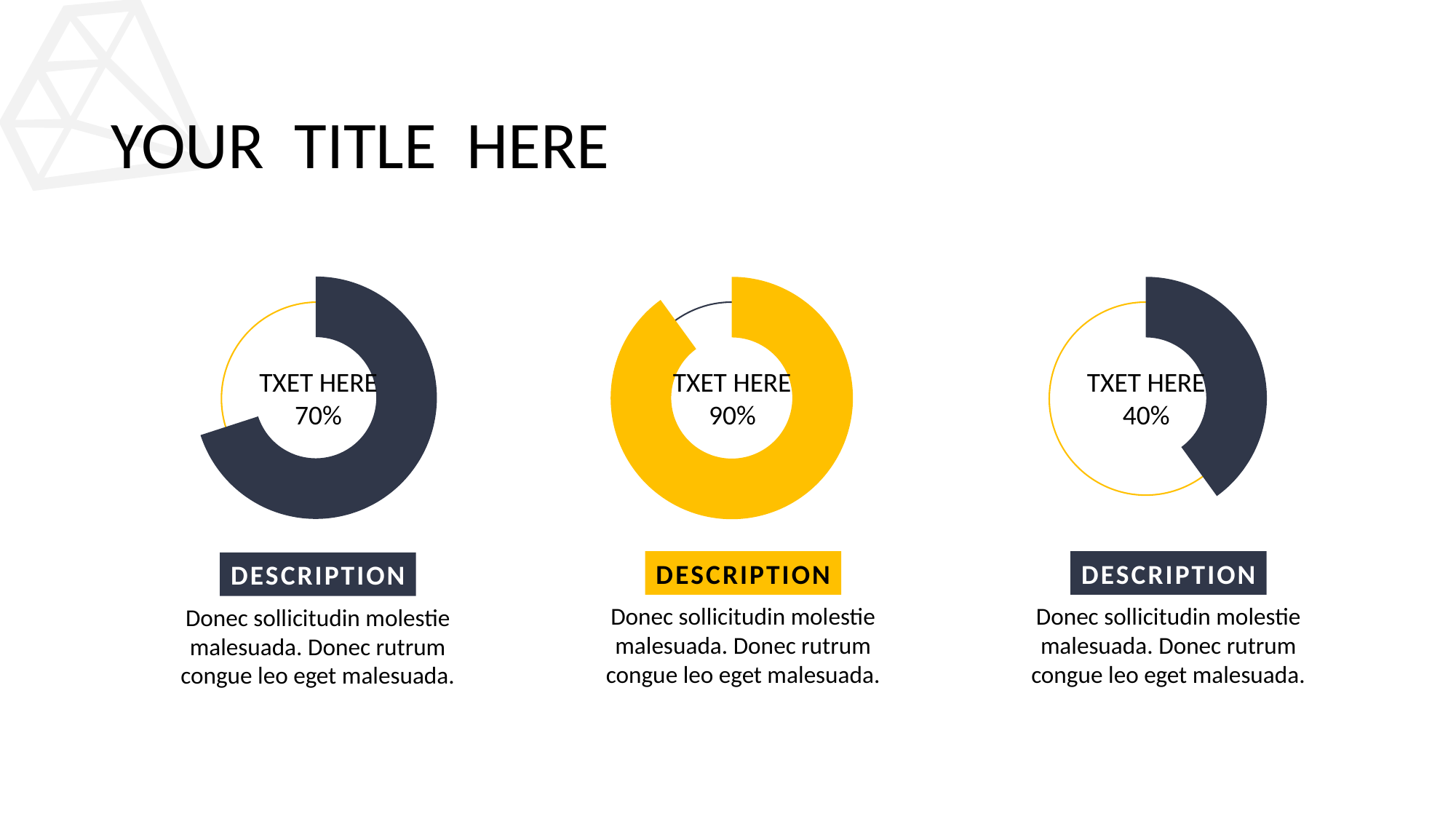

# YOUR  TITLE  HERE

### Chart

| Category | 销售额 |
|---|---|
| 第一季度 | 0.7 |
| 第二季度 | 0.3 |

### Chart

| Category | 销售额 |
|---|---|
| 第一季度 | 0.9 |
| 第二季度 | 0.1 |

### Chart

| Category | 销售额 |
|---|---|
| 第一季度 | 0.4 |
| 第二季度 | 0.6 |

TXET HERE
70%
TXET HERE
90%
TXET HERE
40%
DESCRIPTION
DESCRIPTION
DESCRIPTION
Donec sollicitudin molestie malesuada. Donec rutrum congue leo eget malesuada.
Donec sollicitudin molestie malesuada. Donec rutrum congue leo eget malesuada.
Donec sollicitudin molestie malesuada. Donec rutrum congue leo eget malesuada.